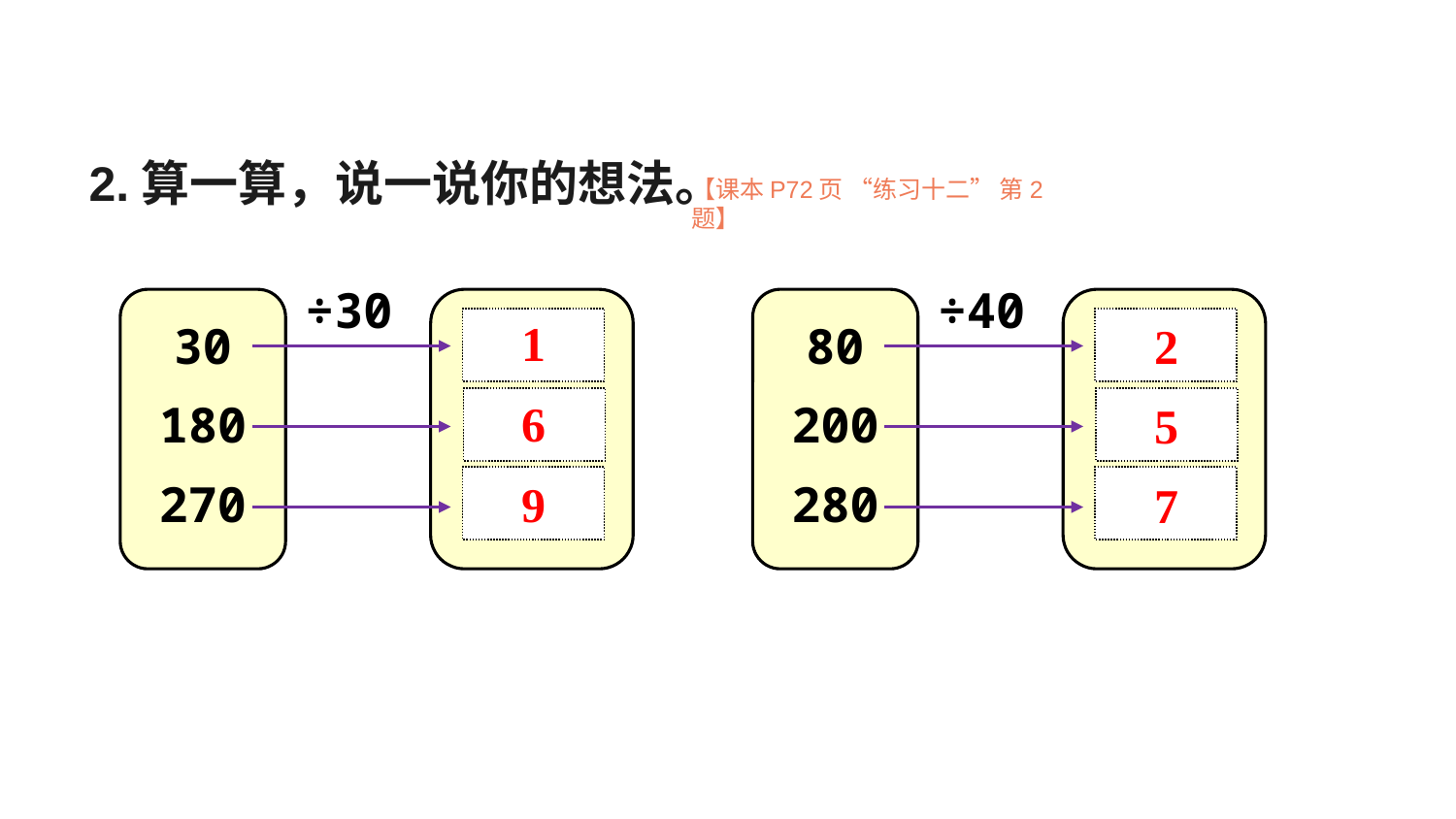

2.算一算，说一说你的想法。
【课本P72页 “练习十二” 第2题】
÷30

30
180

270

÷40

80
200

280

1
2
6
5
9
7